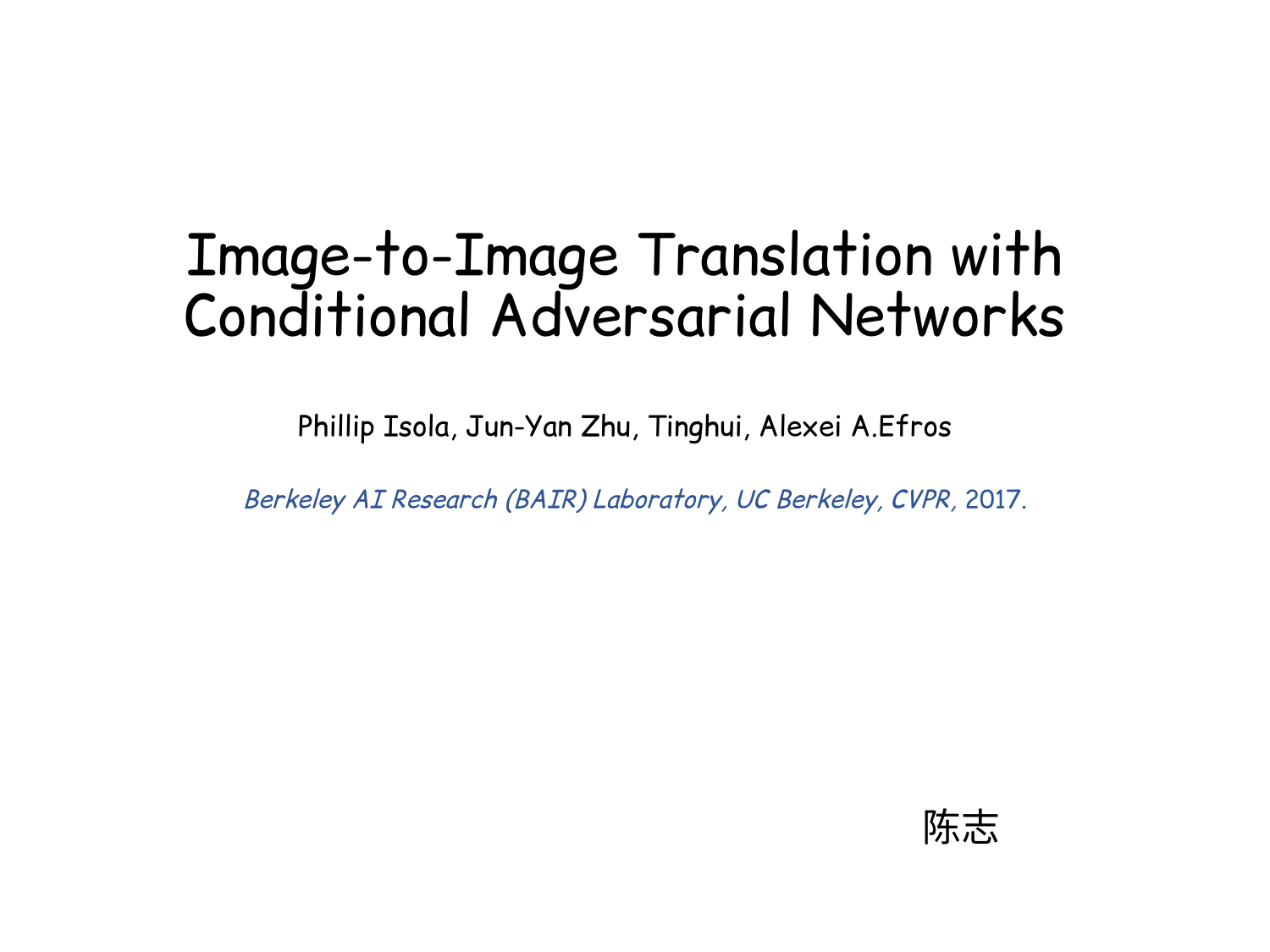

# Image-to-Image Translation with Conditional Adversarial Networks
Phillip Isola, Jun-Yan Zhu, Tinghui, Alexei A.Efros
Berkeley AI Research (BAIR) Laboratory, UC Berkeley, CVPR, 2017.
陈志
1